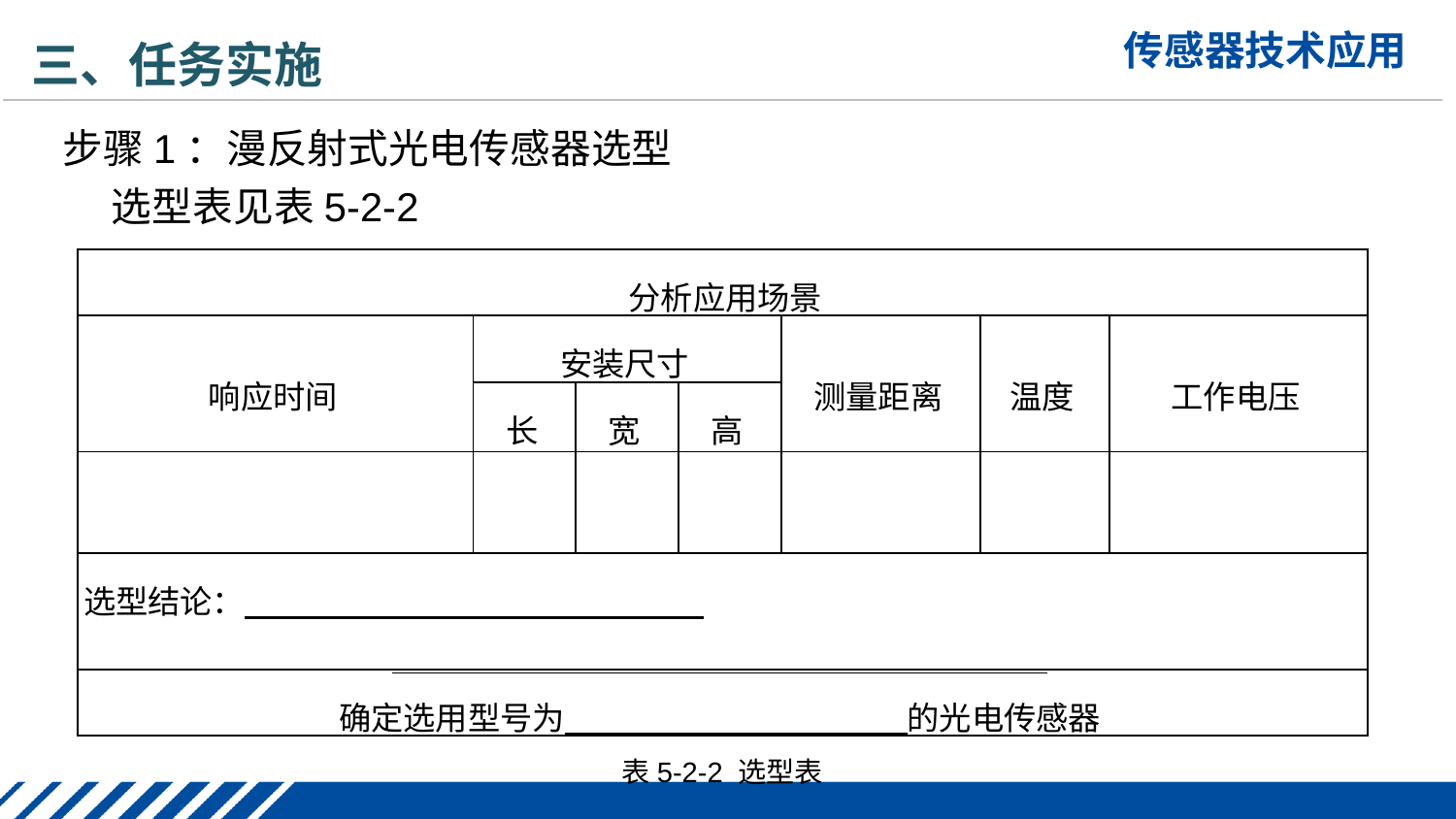

三、任务实施
步骤1：漫反射式光电传感器选型
选型表见表5-2-2
| 分析应用场景 |  |  |  |  |  |  |
| --- | --- | --- | --- | --- | --- | --- |
| 响应时间 | 安装尺寸 |  |  | 测量距离 | 温度 | 工作电压 |
|  | 长 | 宽 | 高 |  |  |  |
|  |  |  |  |  |  |  |
| 选型结论： |  |  |  |  |  |  |
| 确定选用型号为 的光电传感器 |  |  |  |  |  |  |
表5-2-2 选型表